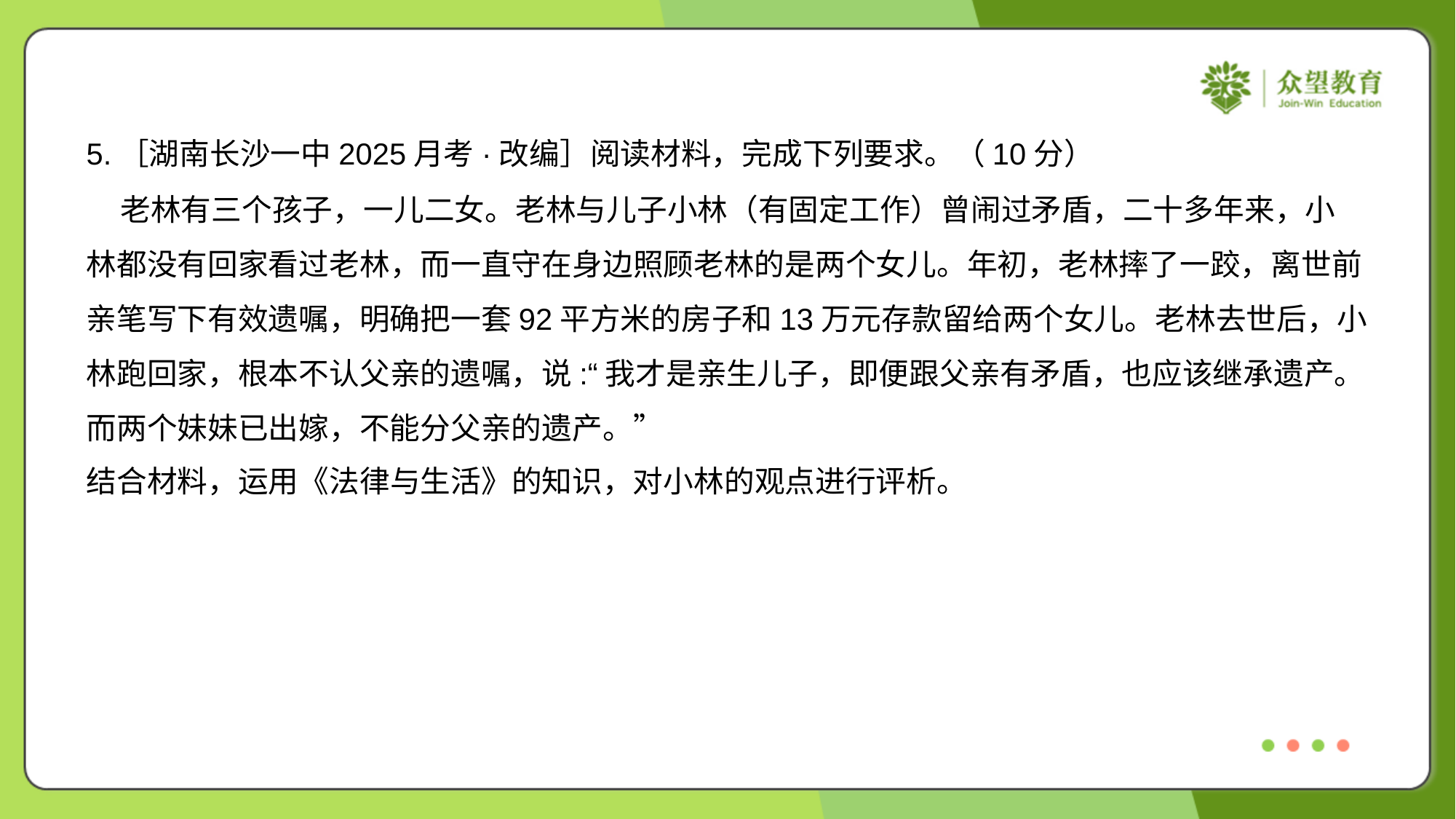

5.［湖南长沙一中2025月考·改编］阅读材料，完成下列要求。（10分）
    老林有三个孩子，一儿二女。老林与儿子小林（有固定工作）曾闹过矛盾，二十多年来，小
林都没有回家看过老林，而一直守在身边照顾老林的是两个女儿。年初，老林摔了一跤，离世前
亲笔写下有效遗嘱，明确把一套92平方米的房子和13万元存款留给两个女儿。老林去世后，小
林跑回家，根本不认父亲的遗嘱，说:“我才是亲生儿子，即便跟父亲有矛盾，也应该继承遗产。
而两个妹妹已出嫁，不能分父亲的遗产。”
结合材料，运用《法律与生活》的知识，对小林的观点进行评析。